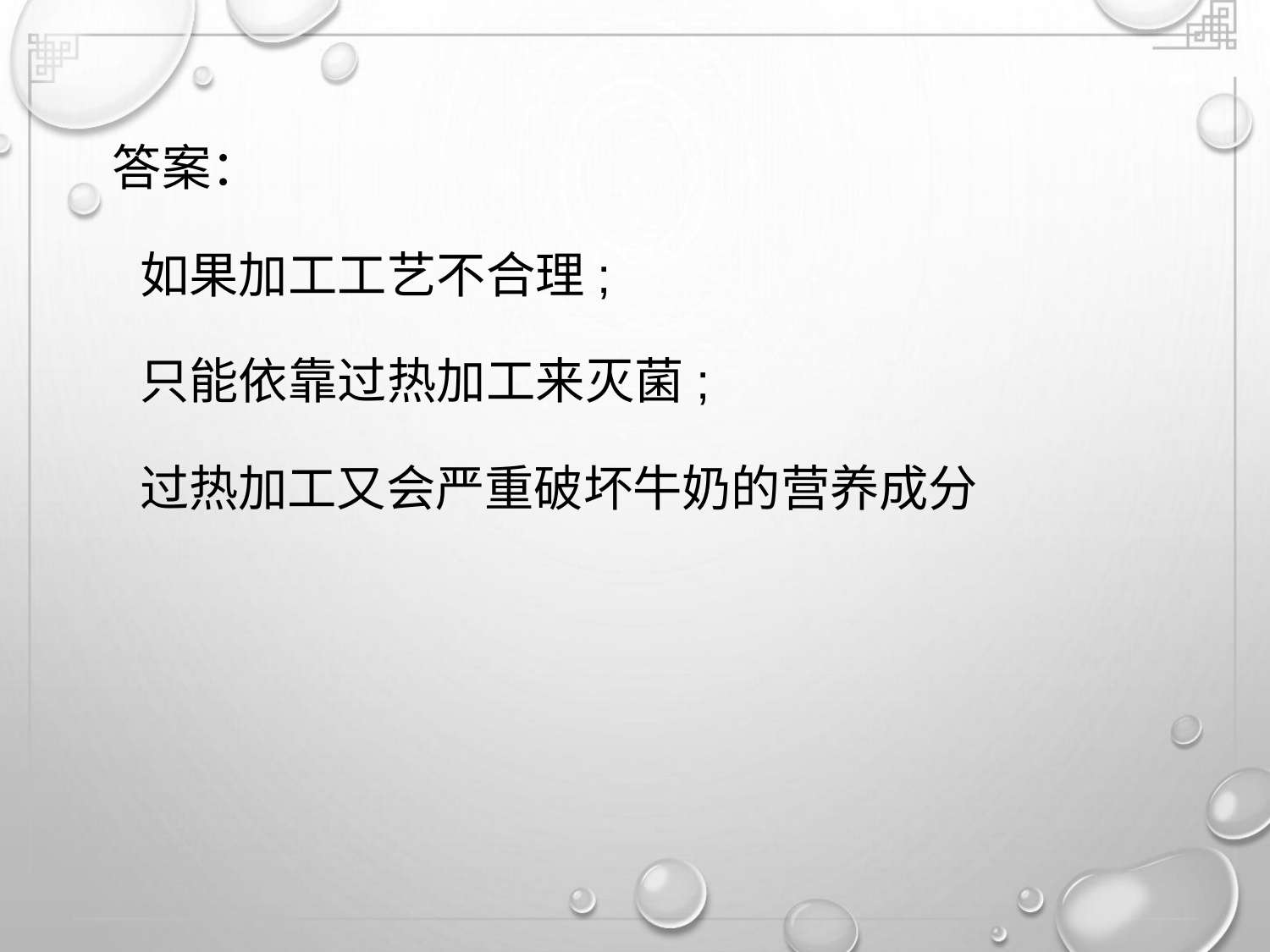

答案：
如果加工工艺不合理;
只能依靠过热加工来灭菌;
过热加工又会严重破坏牛奶的营养成分